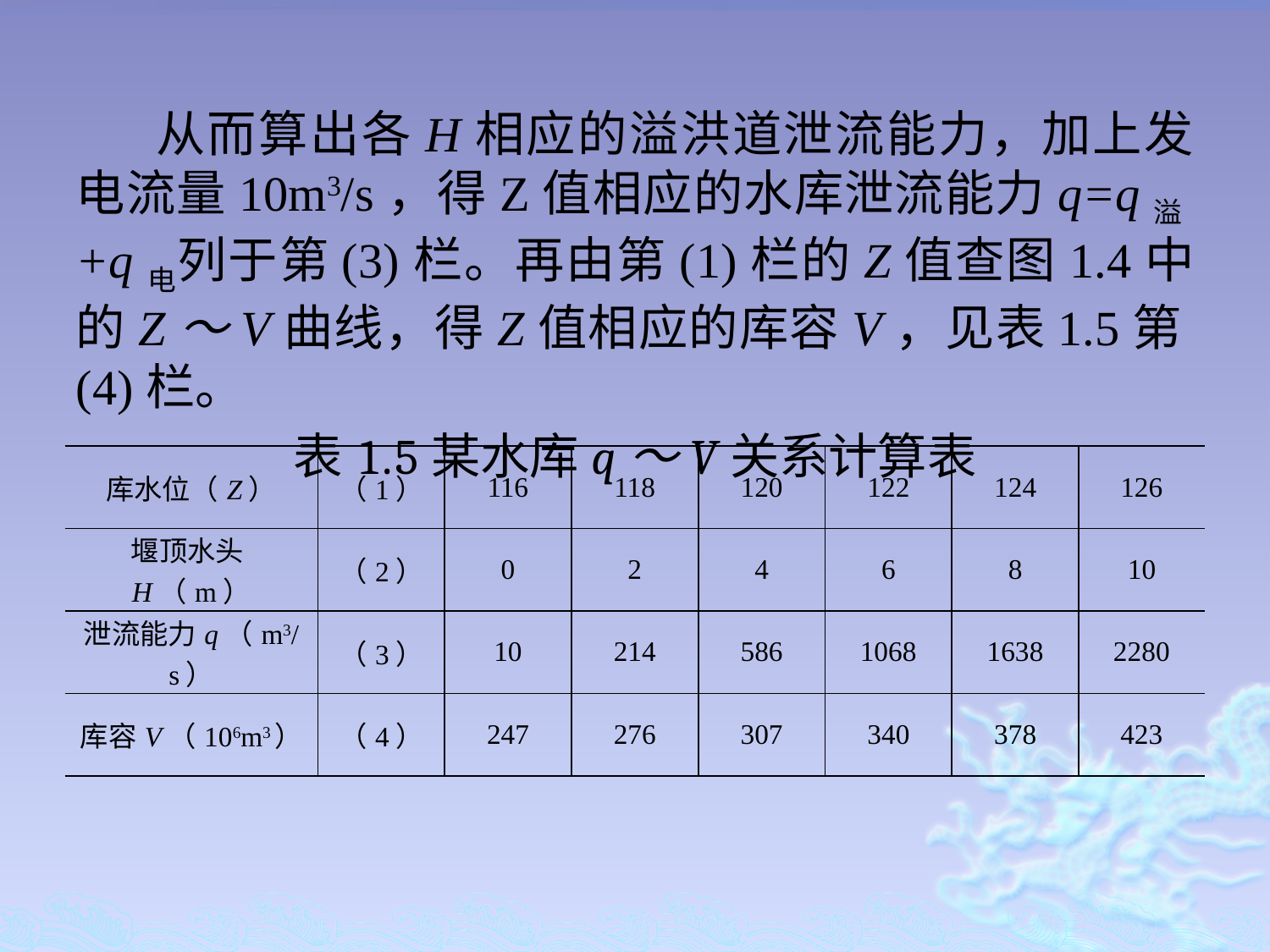

从而算出各H相应的溢洪道泄流能力，加上发电流量10m3/s，得Z值相应的水库泄流能力q=q溢+q电列于第(3)栏。再由第(1)栏的Z值查图1.4中的Z～V曲线，得Z值相应的库容V，见表1.5第(4)栏。
表1.5某水库q～V关系计算表

| 库水位（Z） | （1） | 116 | 118 | 120 | 122 | 124 | 126 |
| --- | --- | --- | --- | --- | --- | --- | --- |
| 堰顶水头H（m） | （2） | 0 | 2 | 4 | 6 | 8 | 10 |
| 泄流能力q（m3/s） | （3） | 10 | 214 | 586 | 1068 | 1638 | 2280 |
| 库容V（106m3） | （4） | 247 | 276 | 307 | 340 | 378 | 423 |